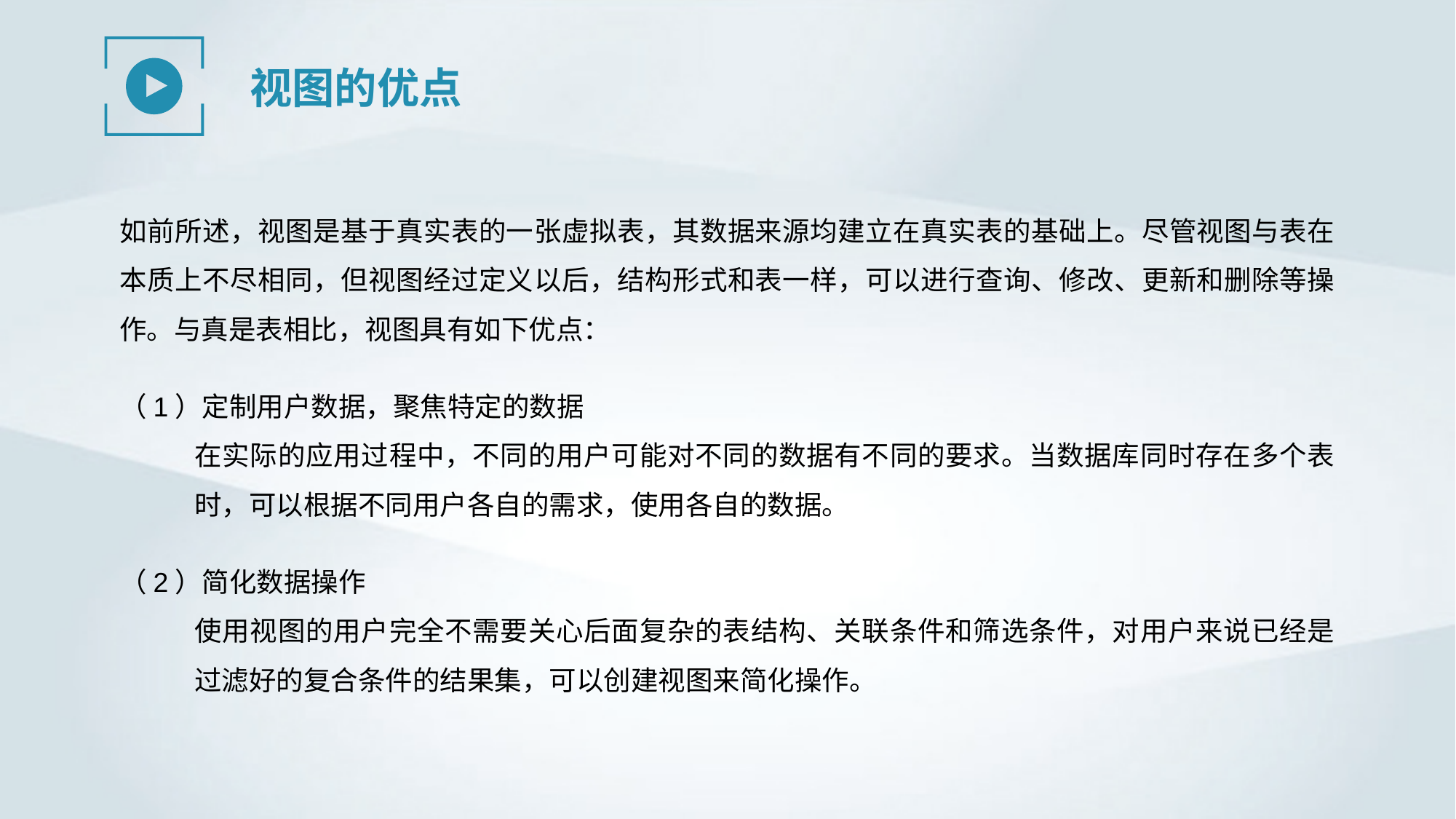

视图的优点
如前所述，视图是基于真实表的一张虚拟表，其数据来源均建立在真实表的基础上。尽管视图与表在本质上不尽相同，但视图经过定义以后，结构形式和表一样，可以进行查询、修改、更新和删除等操作。与真是表相比，视图具有如下优点：
（1）定制用户数据，聚焦特定的数据
在实际的应用过程中，不同的用户可能对不同的数据有不同的要求。当数据库同时存在多个表时，可以根据不同用户各自的需求，使用各自的数据。
（2）简化数据操作
使用视图的用户完全不需要关心后面复杂的表结构、关联条件和筛选条件，对用户来说已经是过滤好的复合条件的结果集，可以创建视图来简化操作。